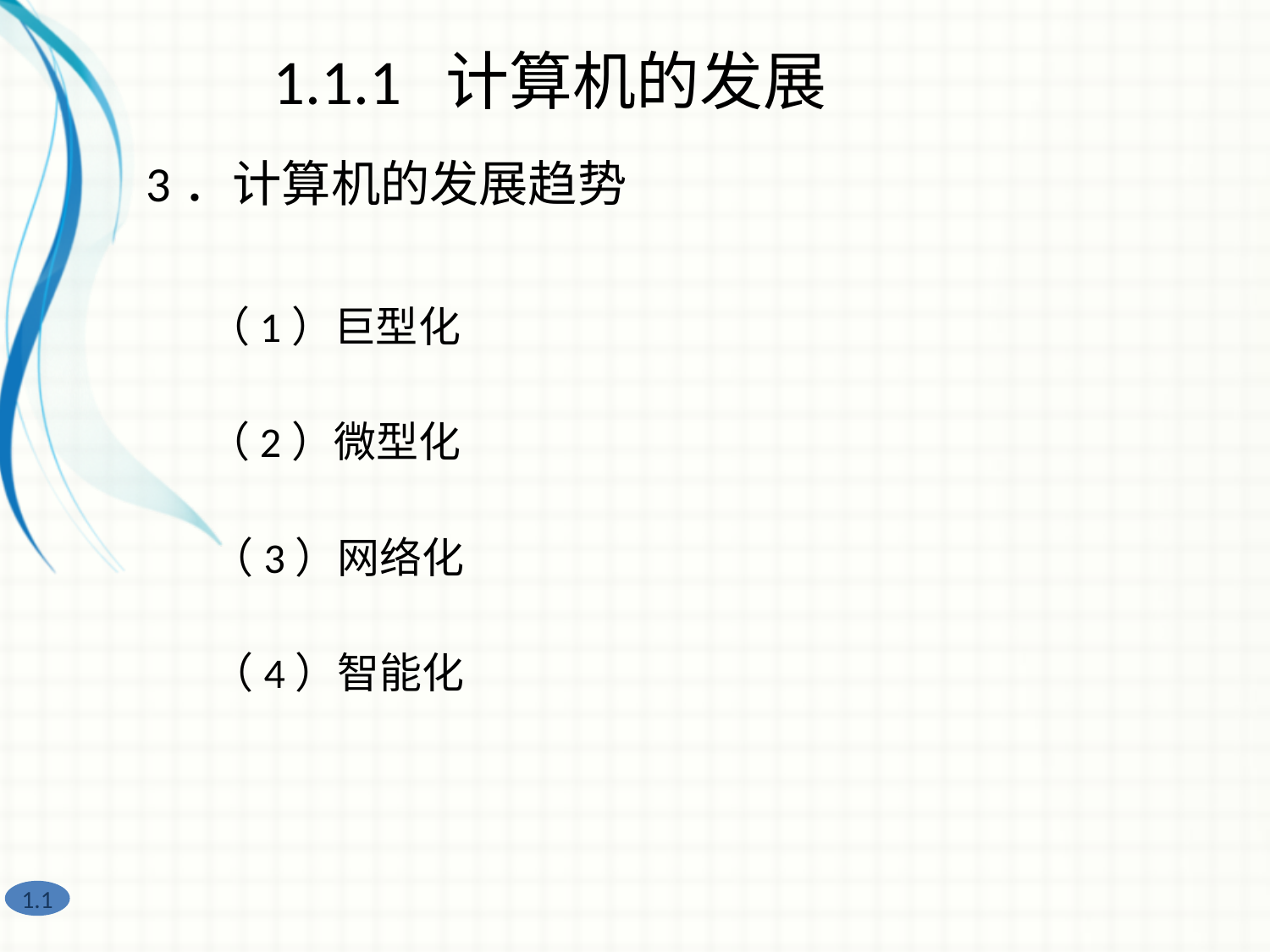

1.1.1  计算机的发展
3．计算机的发展趋势
（1）巨型化

（2）微型化

（3）网络化

（4）智能化